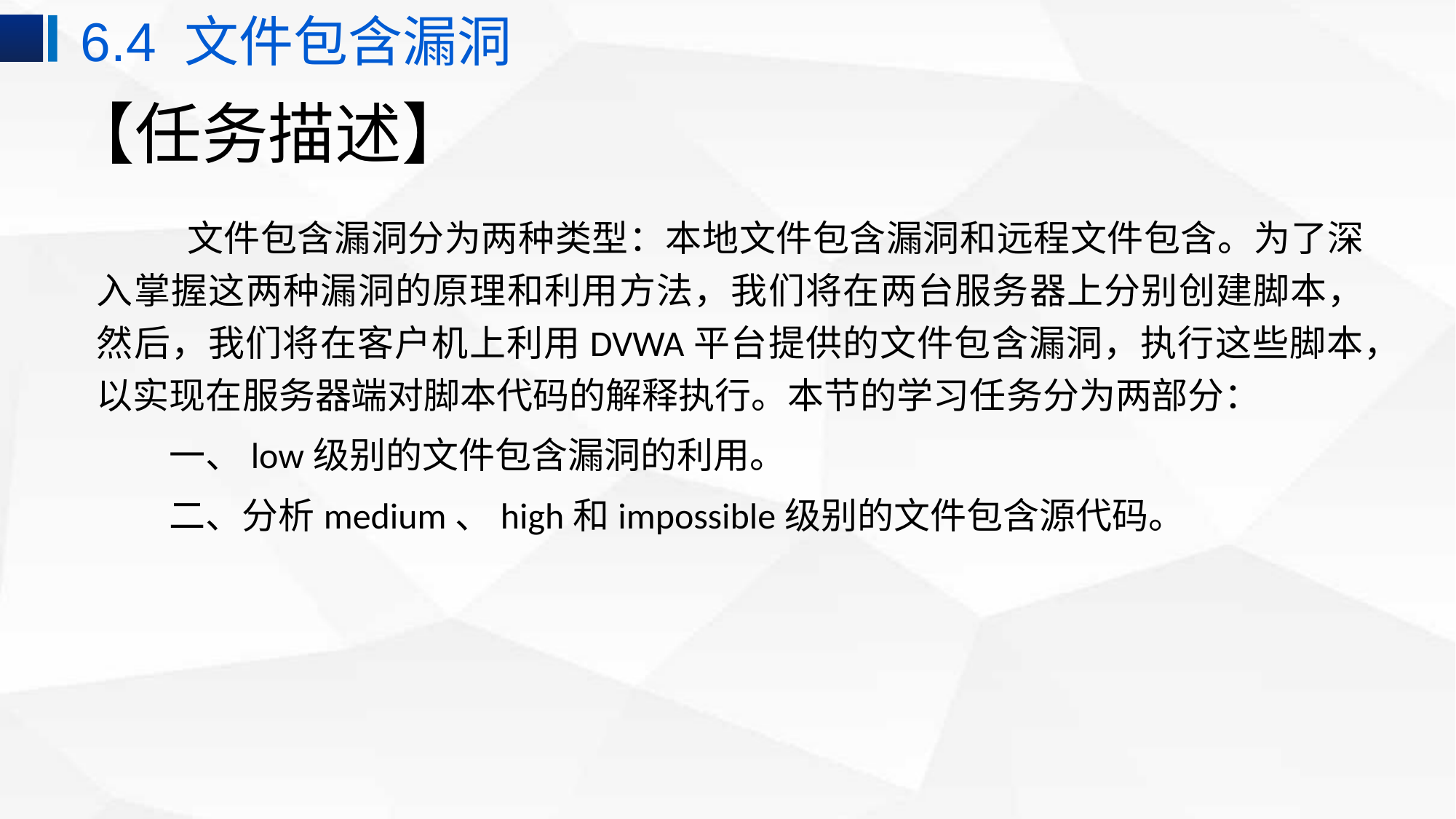

6.4 文件包含漏洞

# 【任务描述】
 文件包含漏洞分为两种类型：本地文件包含漏洞和远程文件包含。为了深入掌握这两种漏洞的原理和利用方法，我们将在两台服务器上分别创建脚本，然后，我们将在客户机上利用DVWA平台提供的文件包含漏洞，执行这些脚本，以实现在服务器端对脚本代码的解释执行。本节的学习任务分为两部分：
一、low级别的文件包含漏洞的利用。
二、分析medium、high和impossible级别的文件包含源代码。